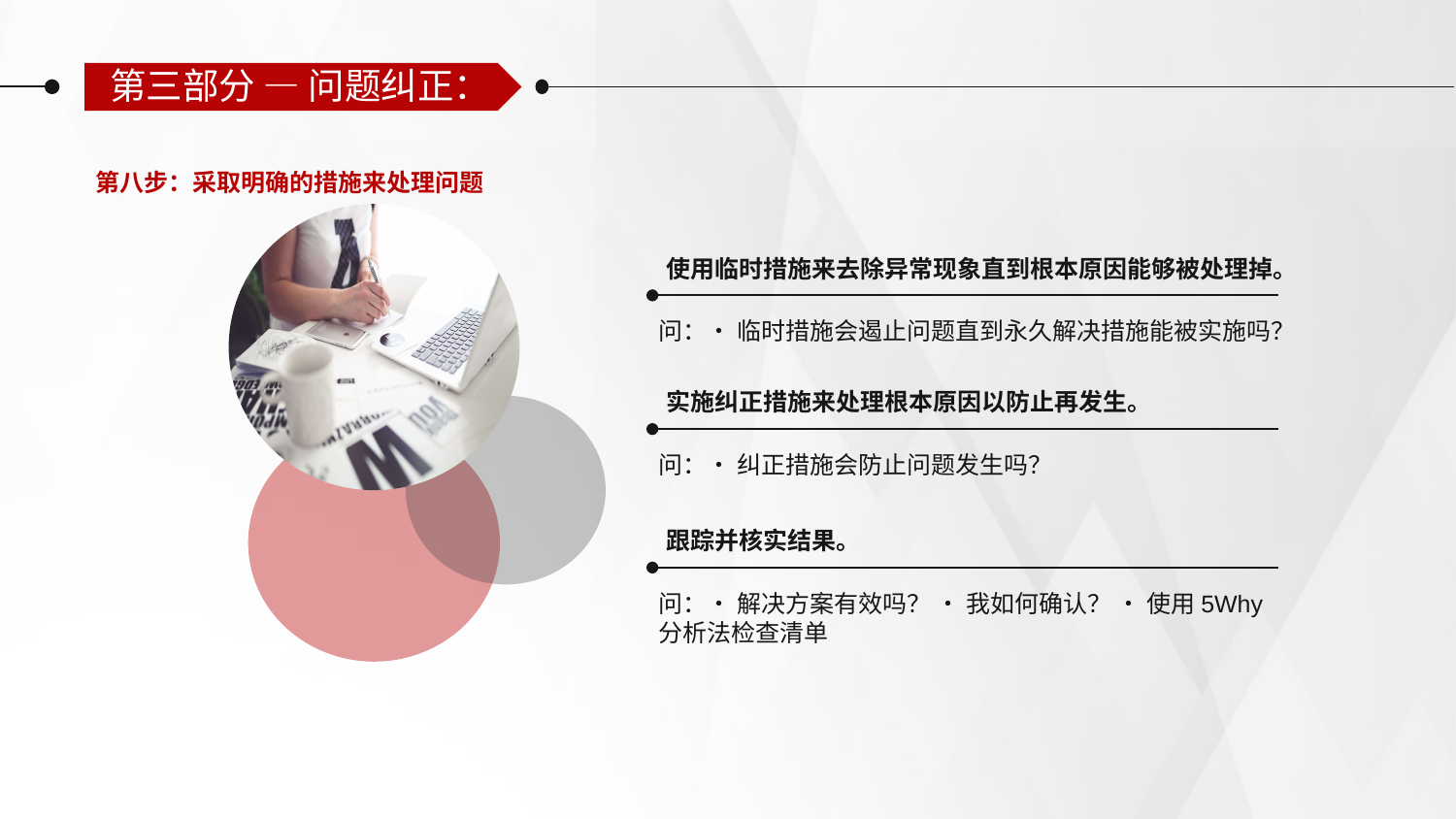

第三部分 — 问题纠正：

第八步：采取明确的措施来处理问题

使用临时措施来去除异常现象直到根本原因能够被处理掉。
问：• 临时措施会遏止问题直到永久解决措施能被实施吗？
实施纠正措施来处理根本原因以防止再发生。

问：• 纠正措施会防止问题发生吗？
跟踪并核实结果。
问：• 解决方案有效吗？ • 我如何确认？ • 使用5Why分析法检查清单